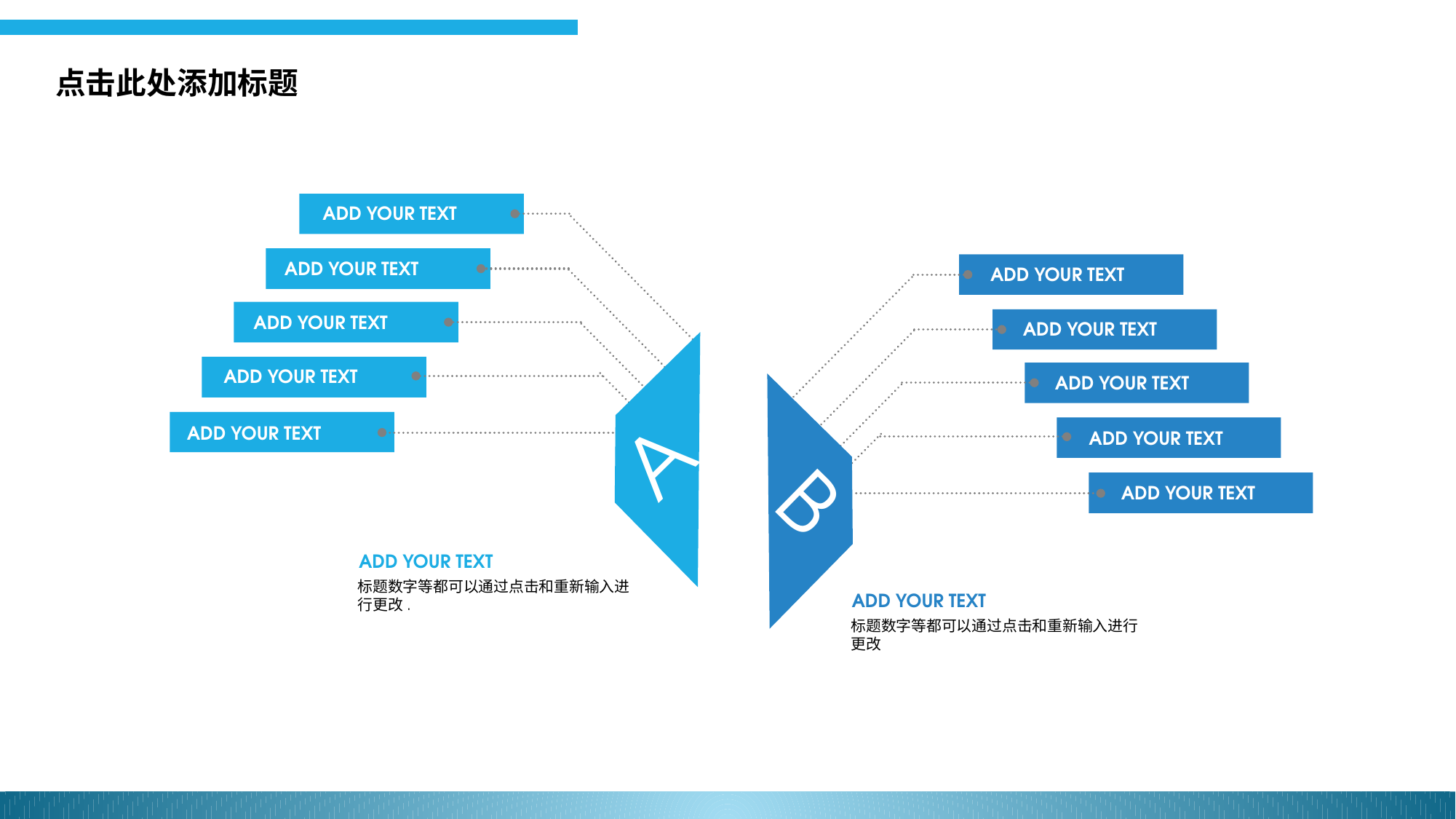

点击此处添加标题

ADD YOUR TEXT

ADD YOUR TEXT

ADD YOUR TEXT

ADD YOUR TEXT

ADD YOUR TEXT

ADD YOUR TEXT

ADD YOUR TEXT
A
B

ADD YOUR TEXT

ADD YOUR TEXT

ADD YOUR TEXT
ADD YOUR TEXT
标题数字等都可以通过点击和重新输入进行更改.
ADD YOUR TEXT
标题数字等都可以通过点击和重新输入进行更改